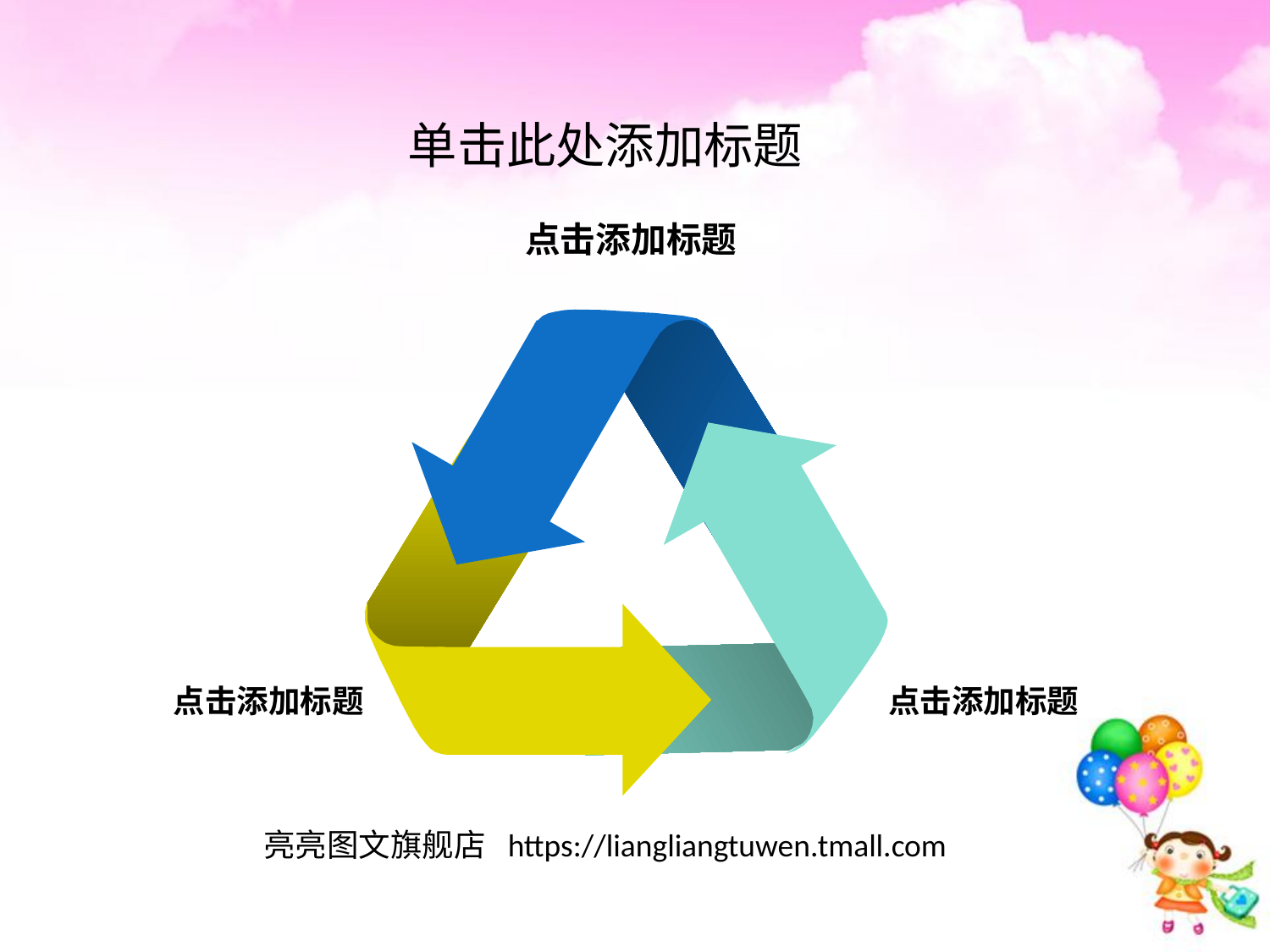

单击此处添加标题
点击添加标题

点击添加标题
点击添加标题
亮亮图文旗舰店  https://liangliangtuwen.tmall.com